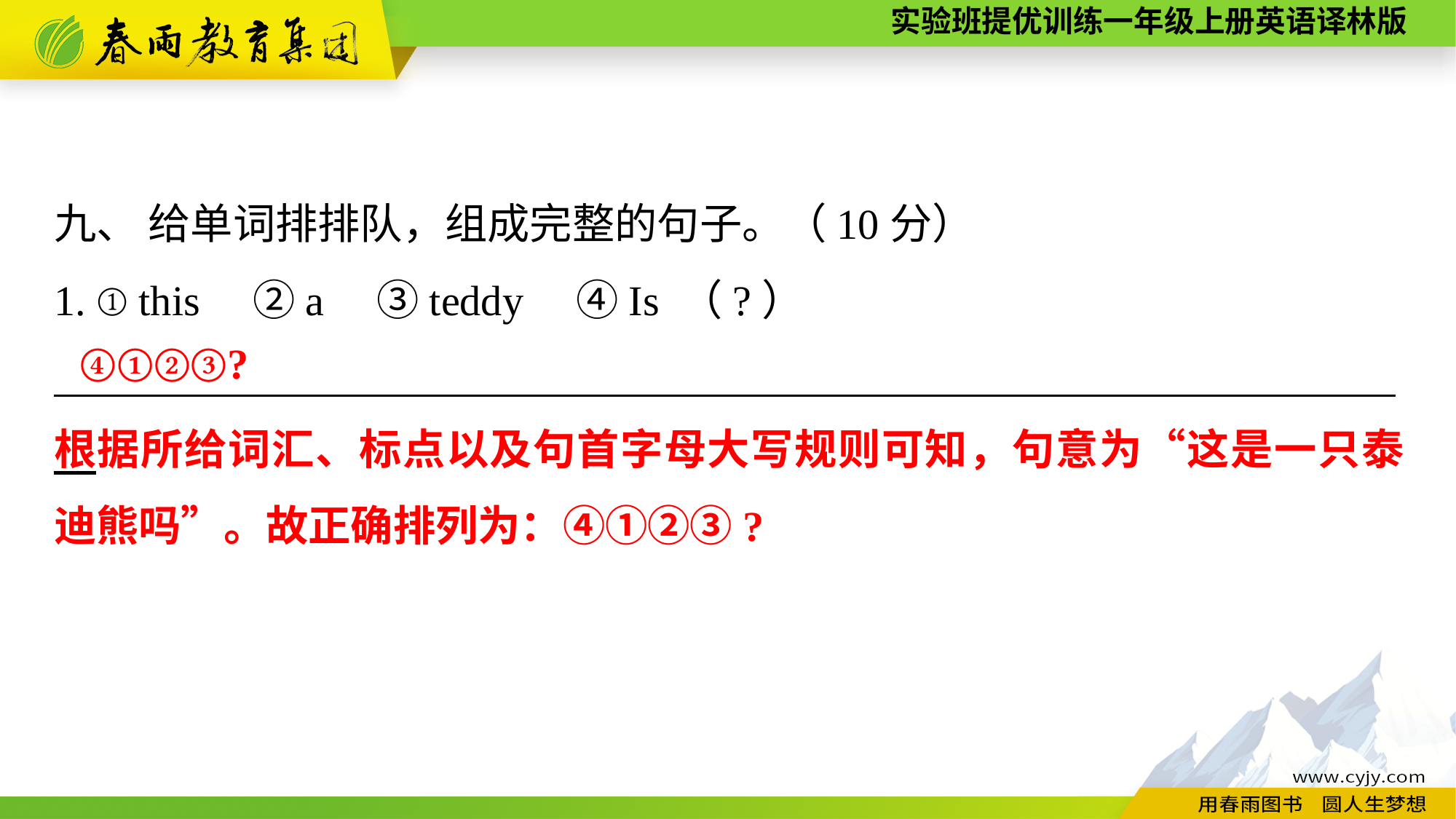

九、 给单词排排队，组成完整的句子。（10分）
1. ①this　②a　③teddy　④Is （?）
_______________________________________________________________
④①②③?
根据所给词汇、标点以及句首字母大写规则可知，句意为“这是一只泰迪熊吗”。故正确排列为：④①②③?